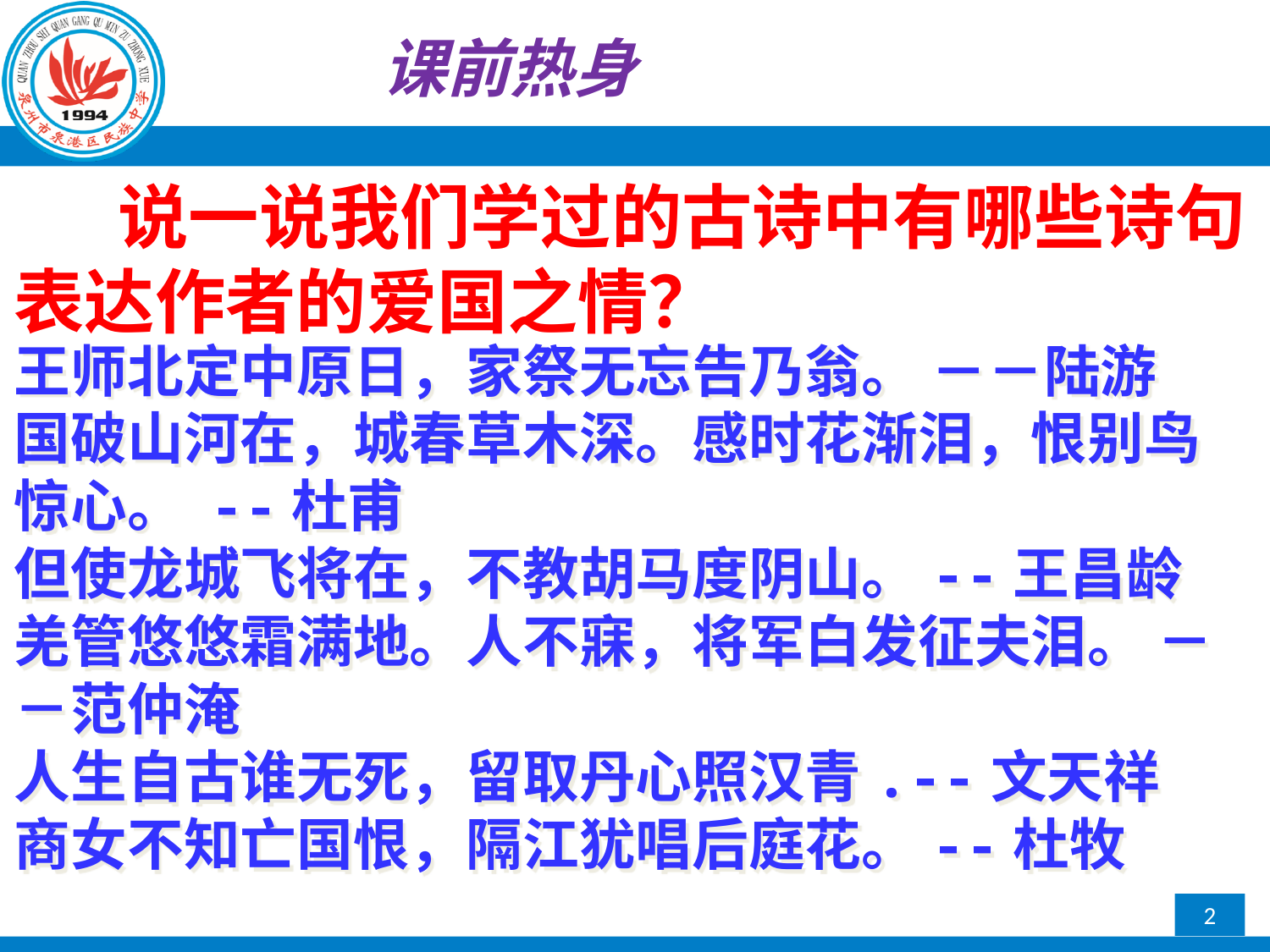

课前热身
       说一说我们学过的古诗中有哪些诗句表达作者的爱国之情？
王师北定中原日，家祭无忘告乃翁。 －－陆游
国破山河在，城春草木深。感时花渐泪，恨别鸟惊心。 --杜甫
但使龙城飞将在，不教胡马度阴山。--王昌龄
羌管悠悠霜满地。人不寐，将军白发征夫泪。 －－范仲淹
人生自古谁无死，留取丹心照汉青.--文天祥
商女不知亡国恨，隔江犹唱后庭花。--杜牧